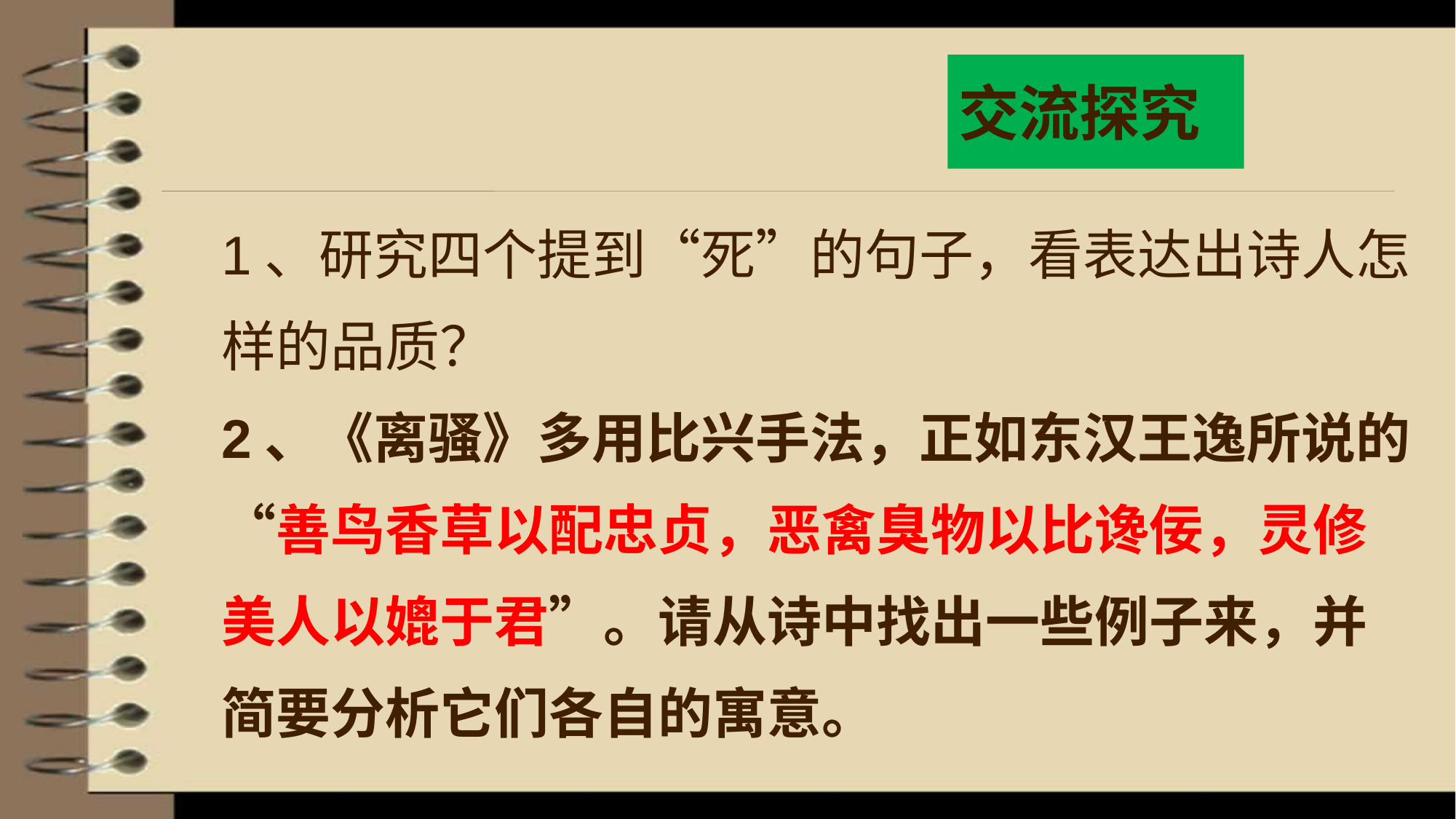

交流探究
1、研究四个提到“死”的句子，看表达出诗人怎样的品质？
2、《离骚》多用比兴手法，正如东汉王逸所说的“善鸟香草以配忠贞，恶禽臭物以比谗佞，灵修美人以媲于君”。请从诗中找出一些例子来，并简要分析它们各自的寓意。